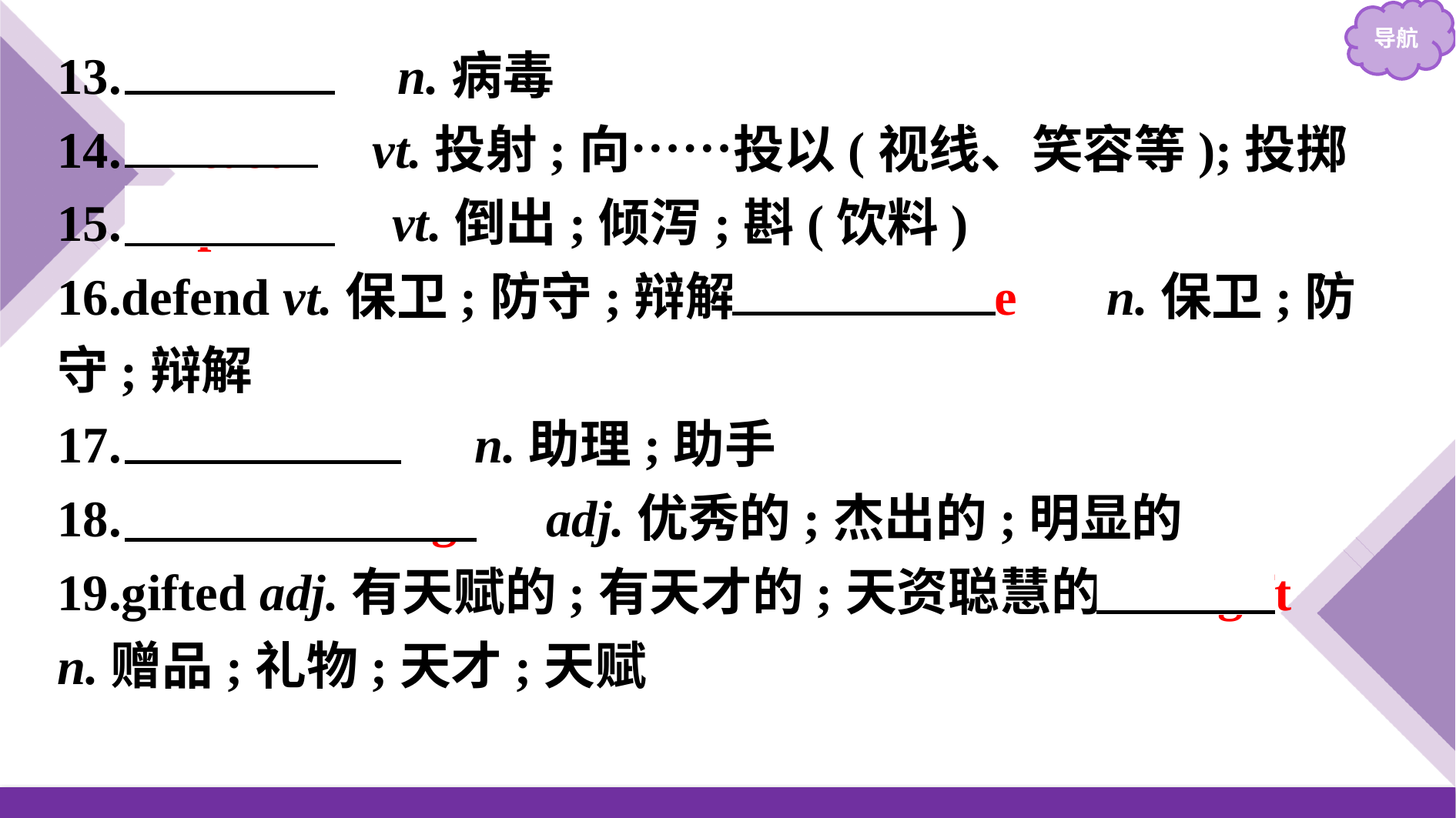

13.　virus　 n.病毒
14.　cast　 vt.投射;向……投以(视线、笑容等);投掷
15.　pour　 vt.倒出;倾泻;斟(饮料)
16.defend vt.保卫;防守;辩解→　defence　 n.保卫;防守;辩解
17.　assistant　 n.助理;助手
18.　outstanding　 adj.优秀的;杰出的;明显的
19.gifted adj.有天赋的;有天才的;天资聪慧的→　gift　 n.赠品;礼物;天才;天赋